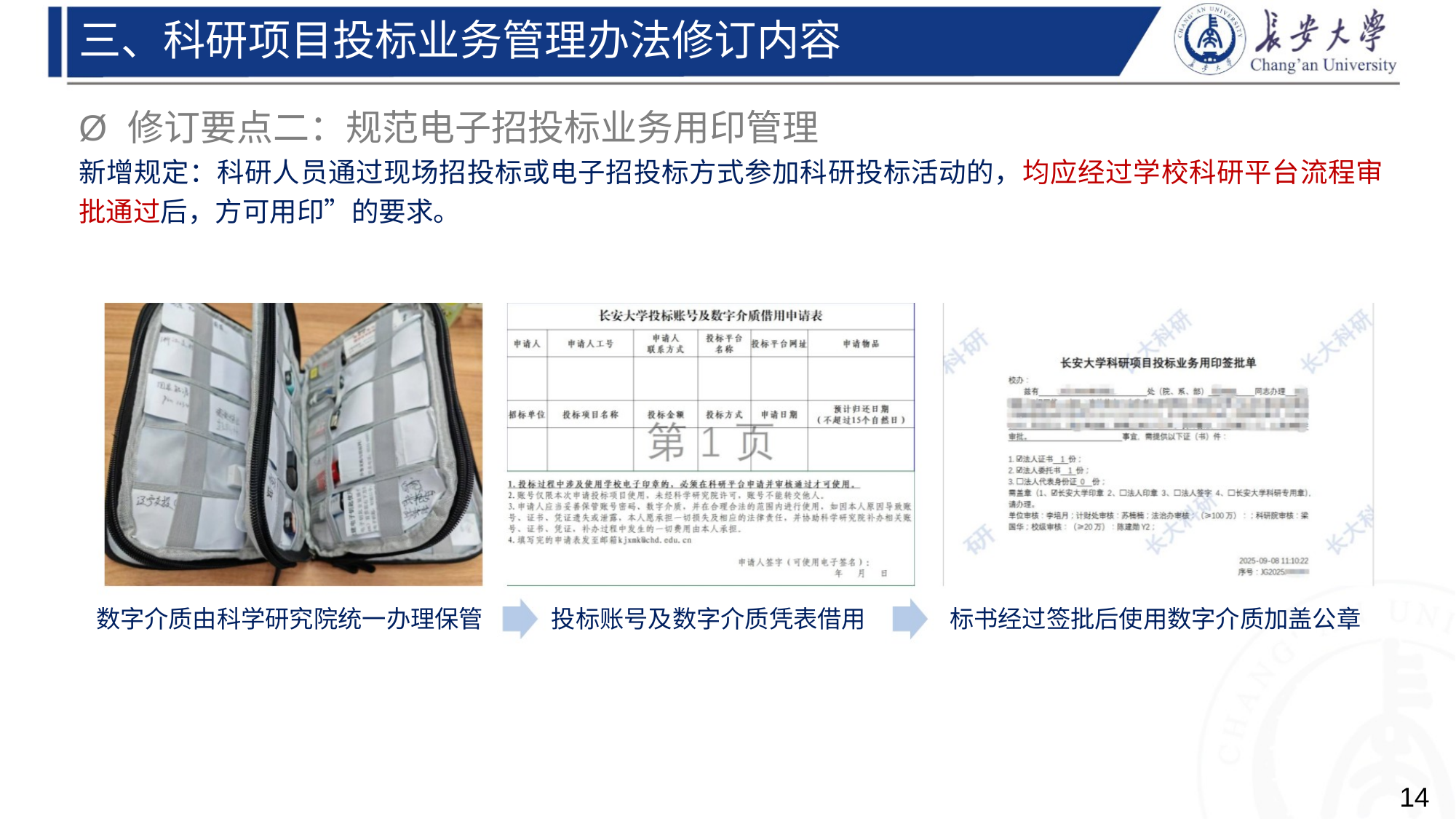

三、科研项目投标业务管理办法修订内容
Ø 修订要点二：规范电子招投标业务用印管理
新增规定：科研人员通过现场招投标或电子招投标方式参加科研投标活动的，均应经过学校科研平台流程审
批通过后，方可用印”的要求。
数字介质由科学研究院统一办理保管
投标账号及数字介质凭表借用
标书经过签批后使用数字介质加盖公章
14